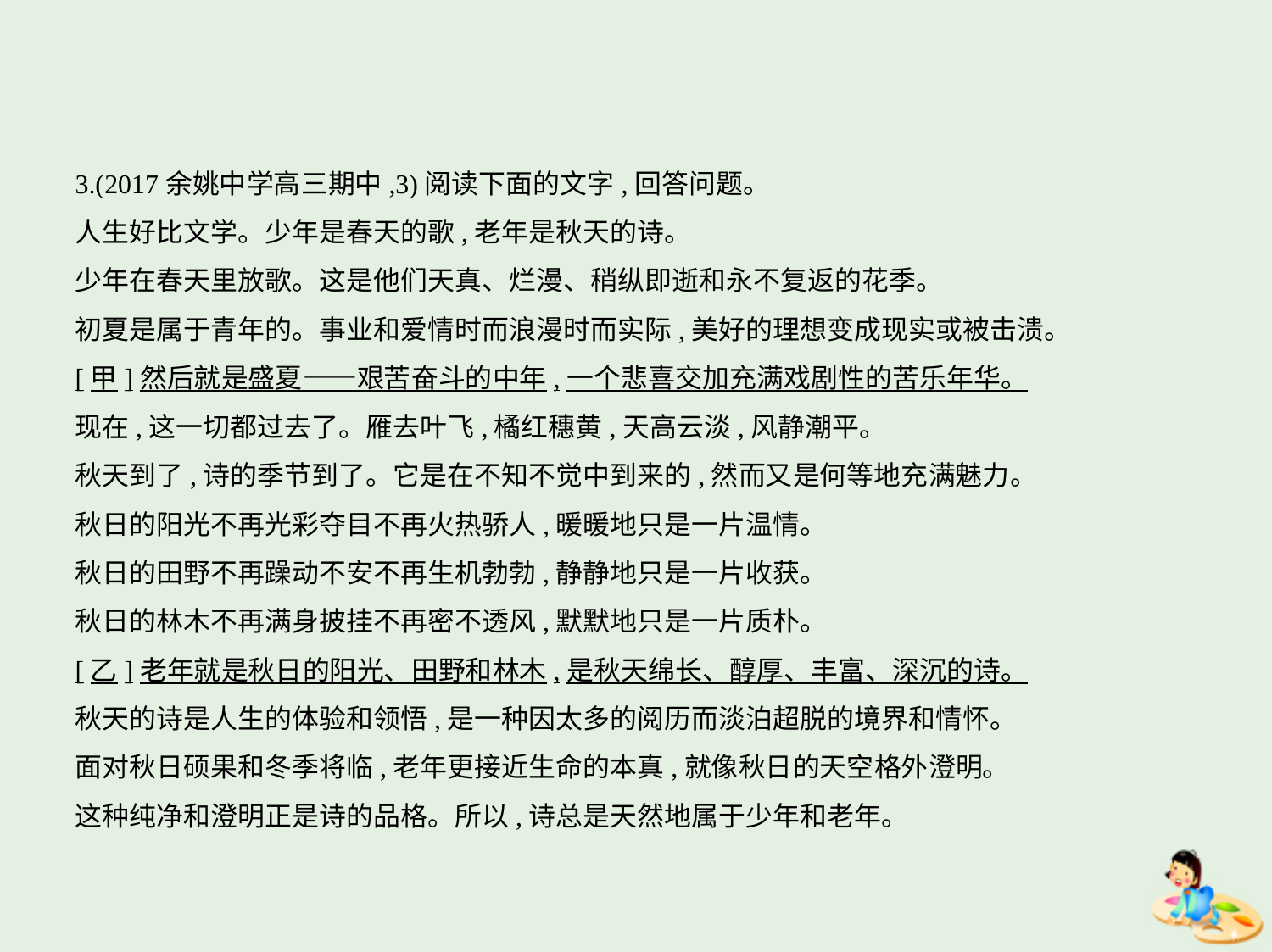

3.(2017余姚中学高三期中,3)阅读下面的文字,回答问题。
人生好比文学。少年是春天的歌,老年是秋天的诗。
少年在春天里放歌。这是他们天真、烂漫、稍纵即逝和永不复返的花季。
初夏是属于青年的。事业和爱情时而浪漫时而实际,美好的理想变成现实或被击溃。
[甲]然后就是盛夏——艰苦奋斗的中年,一个悲喜交加充满戏剧性的苦乐年华。
现在,这一切都过去了。雁去叶飞,橘红穗黄,天高云淡,风静潮平。
秋天到了,诗的季节到了。它是在不知不觉中到来的,然而又是何等地充满魅力。
秋日的阳光不再光彩夺目不再火热骄人,暖暖地只是一片温情。
秋日的田野不再躁动不安不再生机勃勃,静静地只是一片收获。
秋日的林木不再满身披挂不再密不透风,默默地只是一片质朴。
[乙]老年就是秋日的阳光、田野和林木,是秋天绵长、醇厚、丰富、深沉的诗。
秋天的诗是人生的体验和领悟,是一种因太多的阅历而淡泊超脱的境界和情怀。
面对秋日硕果和冬季将临,老年更接近生命的本真,就像秋日的天空格外澄明。
这种纯净和澄明正是诗的品格。所以,诗总是天然地属于少年和老年。